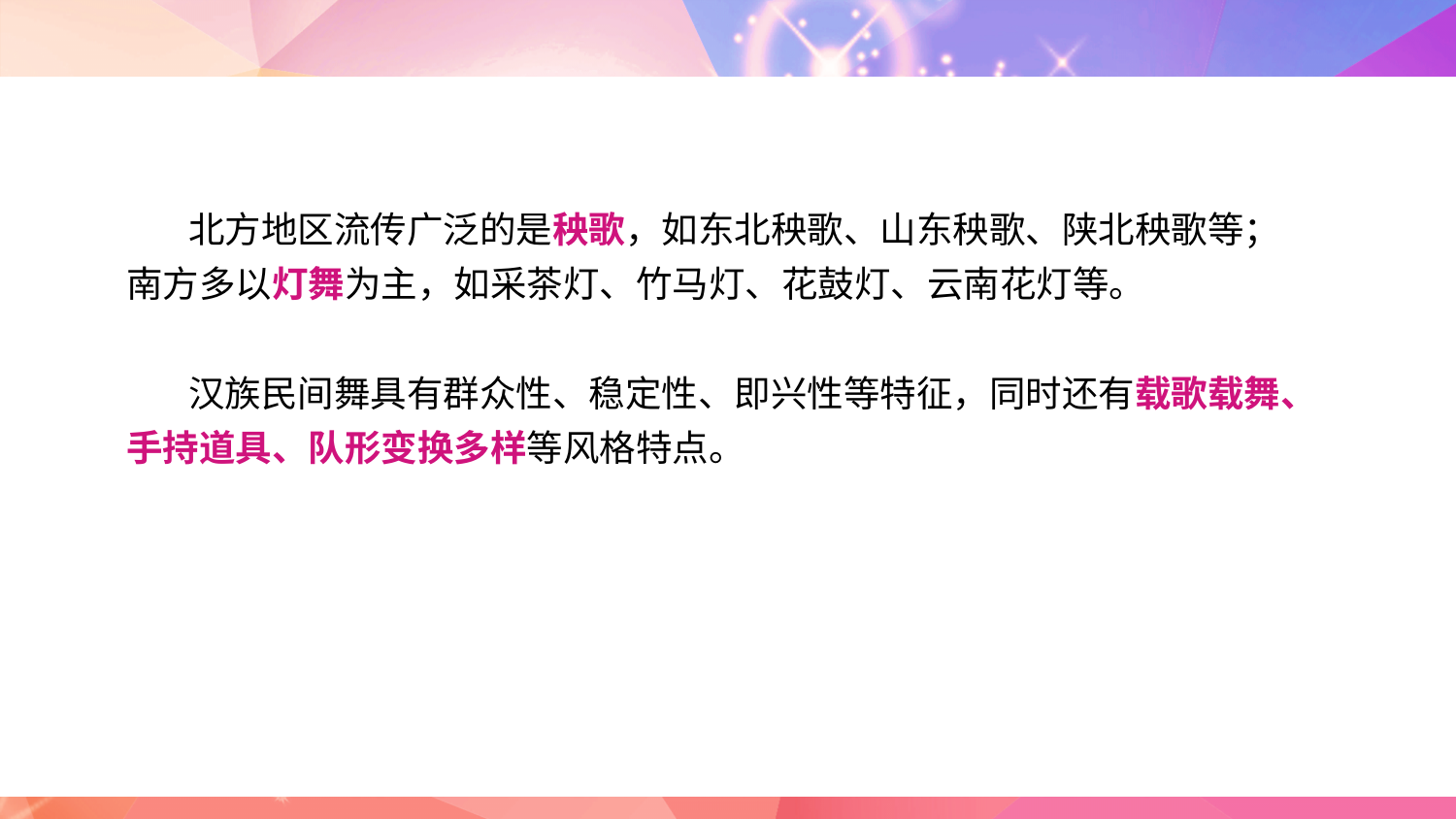

北方地区流传广泛的是秧歌，如东北秧歌、山东秧歌、陕北秧歌等；南方多以灯舞为主，如采茶灯、竹马灯、花鼓灯、云南花灯等。

 汉族民间舞具有群众性、稳定性、即兴性等特征，同时还有载歌载舞、手持道具、队形变换多样等风格特点。